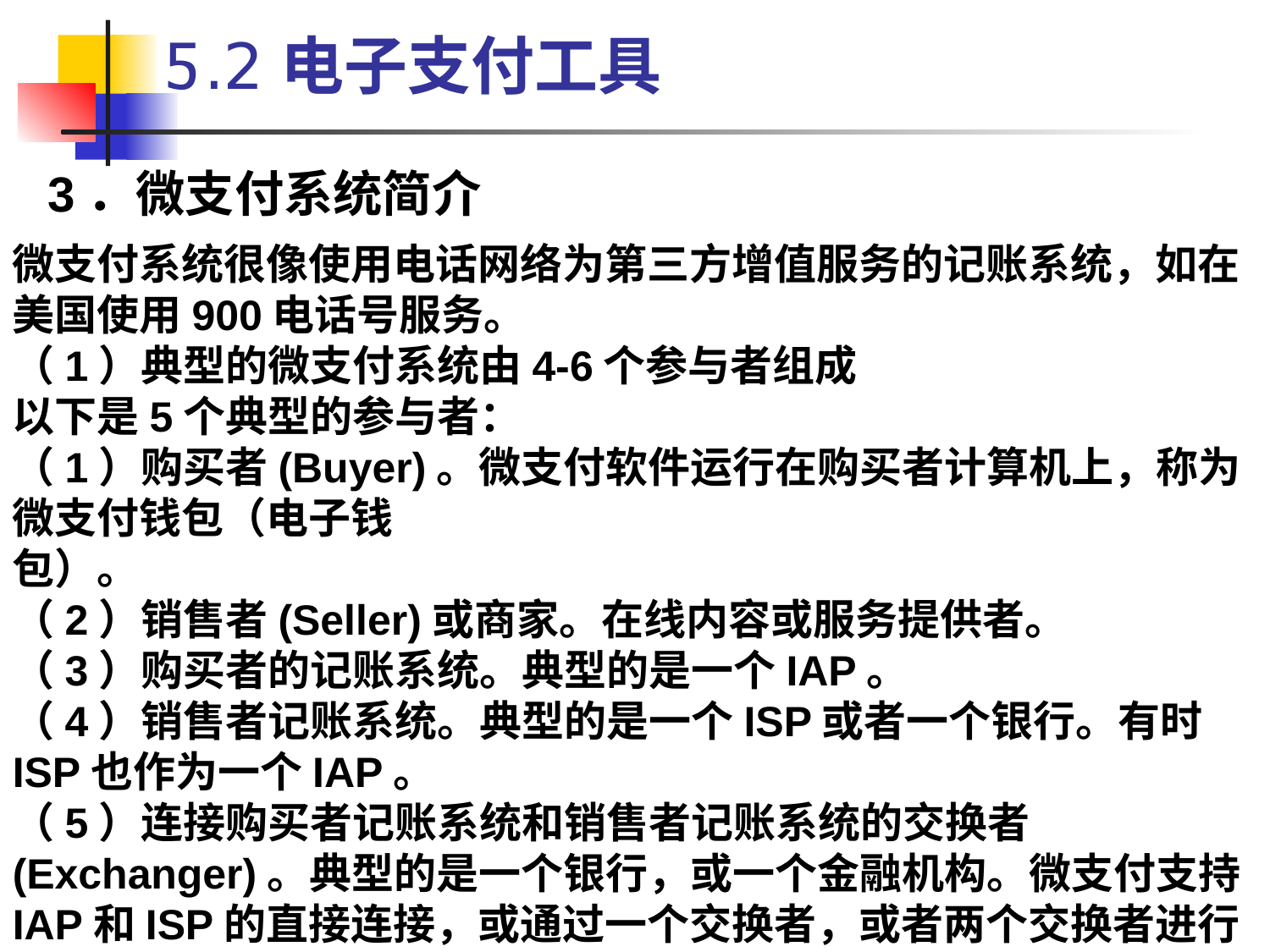

5.2电子支付工具

3．微支付系统简介
微支付系统很像使用电话网络为第三方增值服务的记账系统，如在美国使用900电话号服务。
（1）典型的微支付系统由4-6个参与者组成
以下是5个典型的参与者：
（1）购买者(Buyer)。微支付软件运行在购买者计算机上，称为微支付钱包（电子钱
包）。
（2）销售者(Seller)或商家。在线内容或服务提供者。
（3）购买者的记账系统。典型的是一个IAP。
（4）销售者记账系统。典型的是一个ISP或者一个银行。有时ISP也作为一个IAP。
（5）连接购买者记账系统和销售者记账系统的交换者(Exchanger)。典型的是一个银行，或一个金融机构。微支付支持IAP和ISP的直接连接，或通过一个交换者，或者两个交换者进行连接。